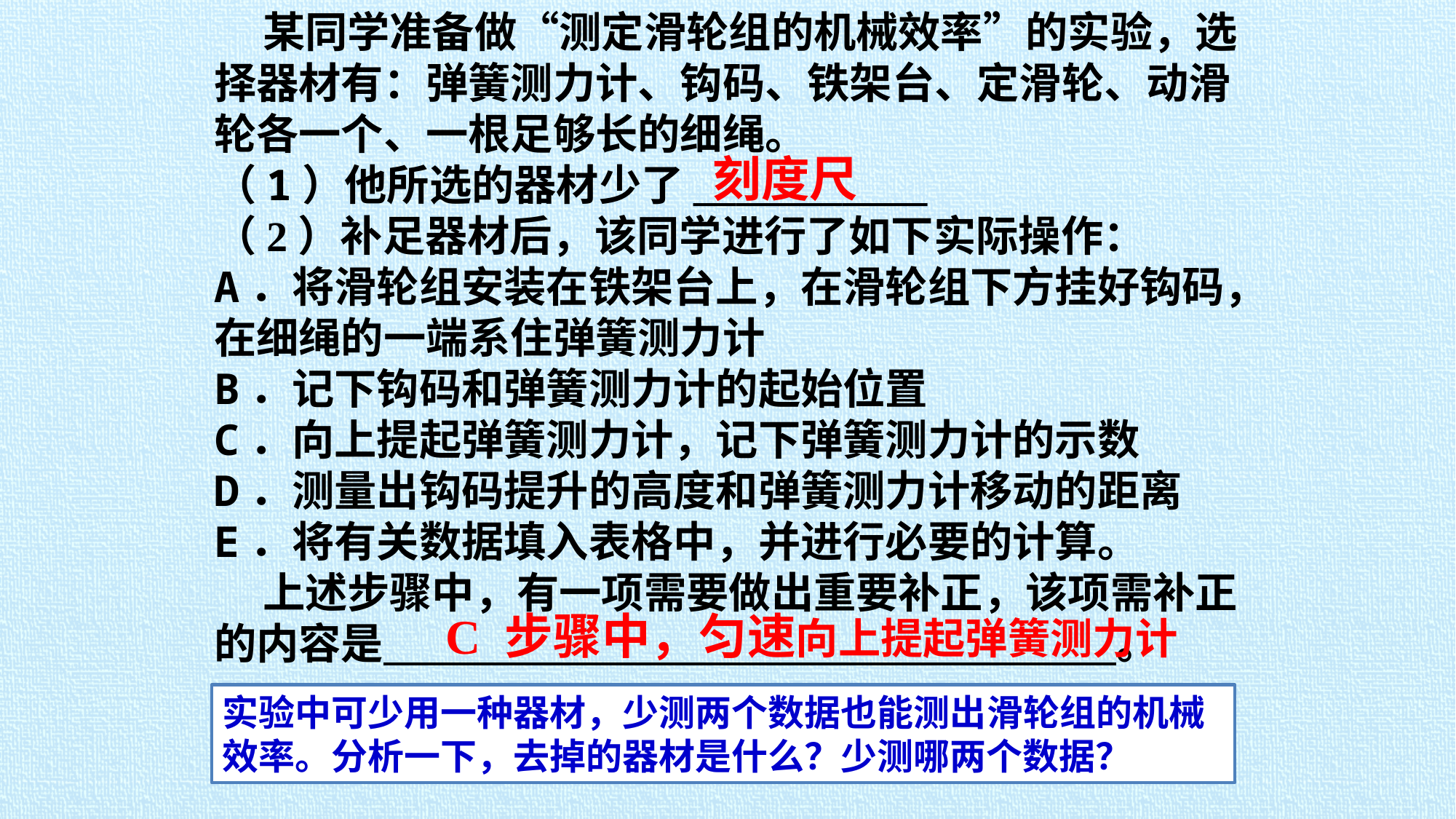

某同学准备做“测定滑轮组的机械效率”的实验，选择器材有：弹簧测力计、钩码、铁架台、定滑轮、动滑轮各一个、一根足够长的细绳。
（1）他所选的器材少了___________
（2）补足器材后，该同学进行了如下实际操作：
A．将滑轮组安装在铁架台上，在滑轮组下方挂好钩码，在细绳的一端系住弹簧测力计
B．记下钩码和弹簧测力计的起始位置
C．向上提起弹簧测力计，记下弹簧测力计的示数
D．测量出钩码提升的高度和弹簧测力计移动的距离
E．将有关数据填入表格中，并进行必要的计算。
    上述步骤中，有一项需要做出重要补正，该项需补正的内容是                                                                            。
刻度尺
C 步骤中，匀速向上提起弹簧测力计
实验中可少用一种器材，少测两个数据也能测出滑轮组的机械效率。分析一下，去掉的器材是什么？少测哪两个数据？